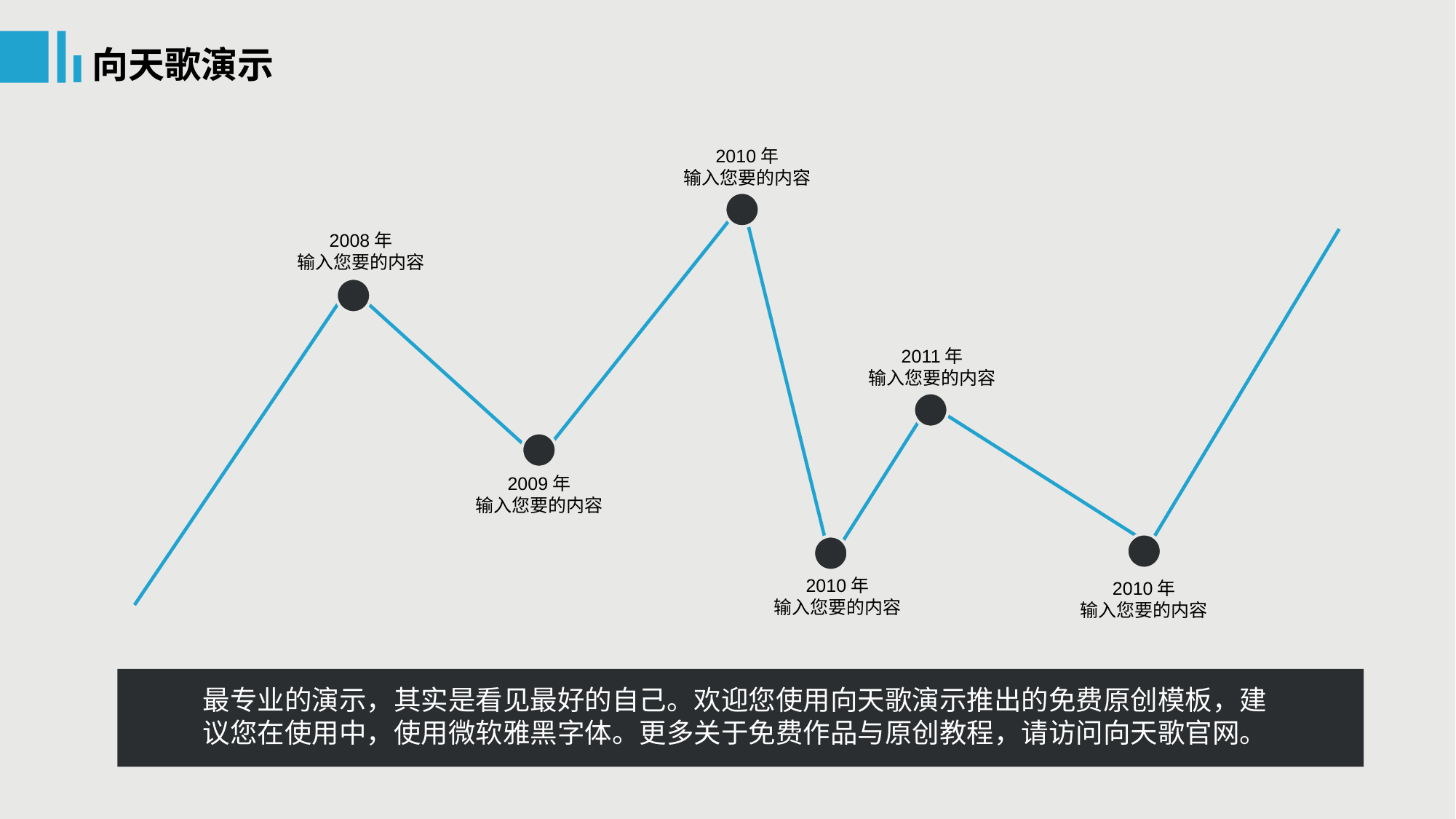

向天歌演示

2010年
输入您要的内容

2008年
输入您要的内容

2011年
输入您要的内容

2009年
输入您要的内容

2010年
输入您要的内容
2010年
输入您要的内容

最专业的演示，其实是看见最好的自己。欢迎您使用向天歌演示推出的免费原创模板，建议您在使用中，使用微软雅黑字体。更多关于免费作品与原创教程，请访问向天歌官网。